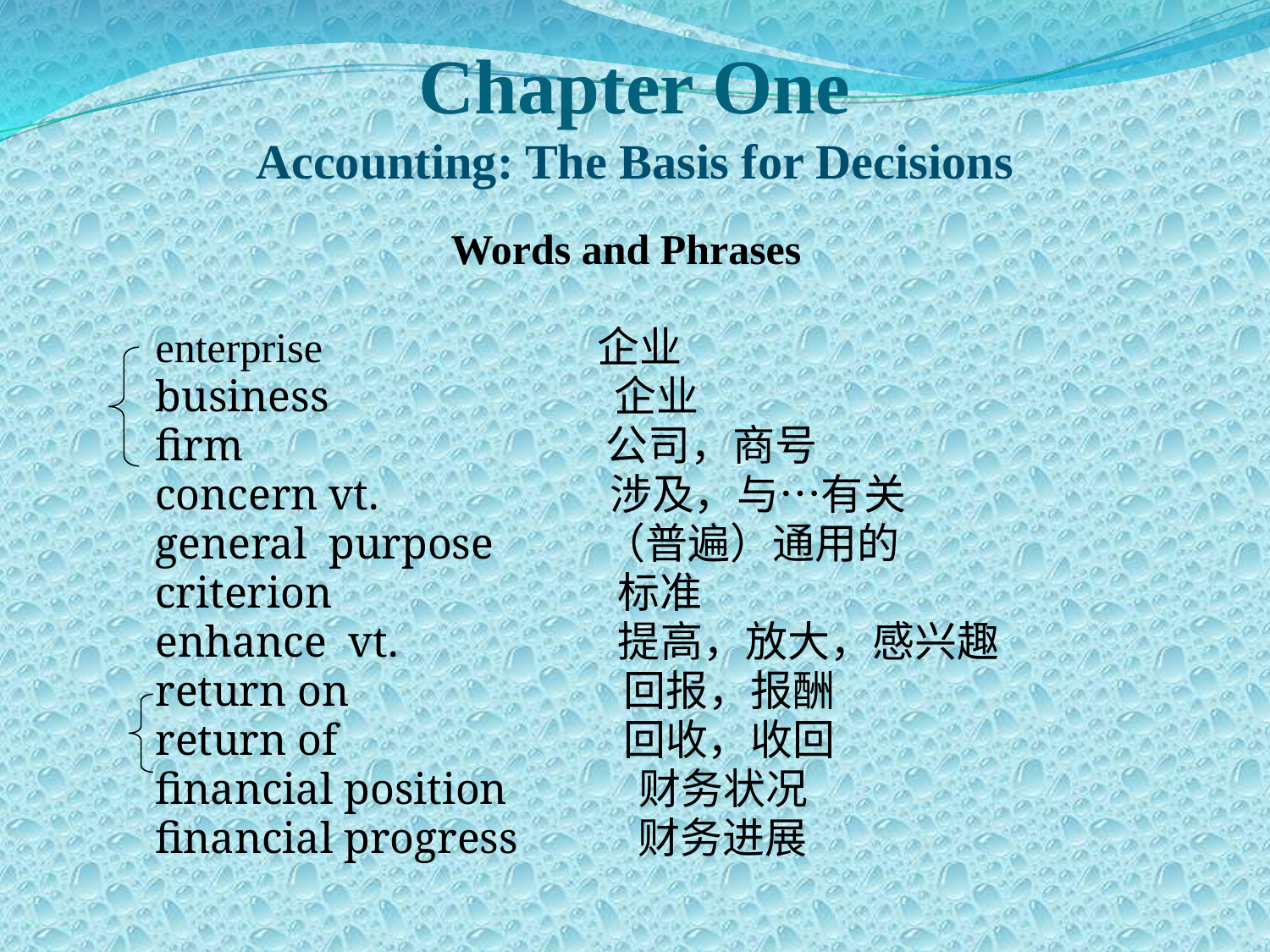

# Chapter One Accounting: The Basis for Decisions
Words and Phrases

        enterprise                        企业
        business                         企业
        firm                                公司，商号
        concern vt.                    涉及，与…有关
        general  purpose         （普遍）通用的
        criterion                         标准
        enhance  vt.                   提高，放大，感兴趣
        return on                        回报，报酬
        return of                         回收，收回
        financial position           财务状况
        financial progress          财务进展